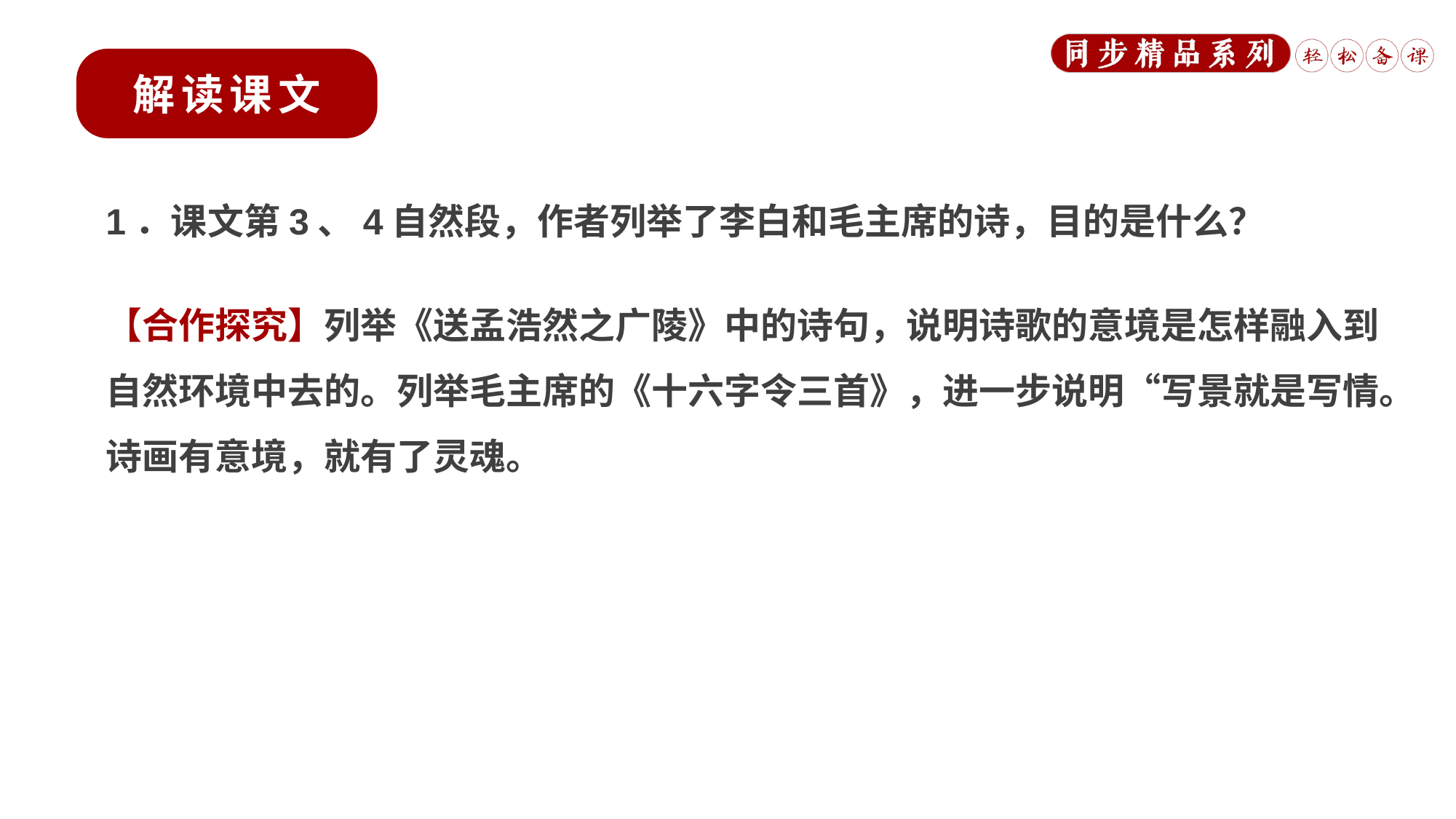

1．课文第3、4自然段，作者列举了李白和毛主席的诗，目的是什么？
【合作探究】列举《送孟浩然之广陵》中的诗句，说明诗歌的意境是怎样融入到自然环境中去的。列举毛主席的《十六字令三首》，进一步说明“写景就是写情。诗画有意境，就有了灵魂。